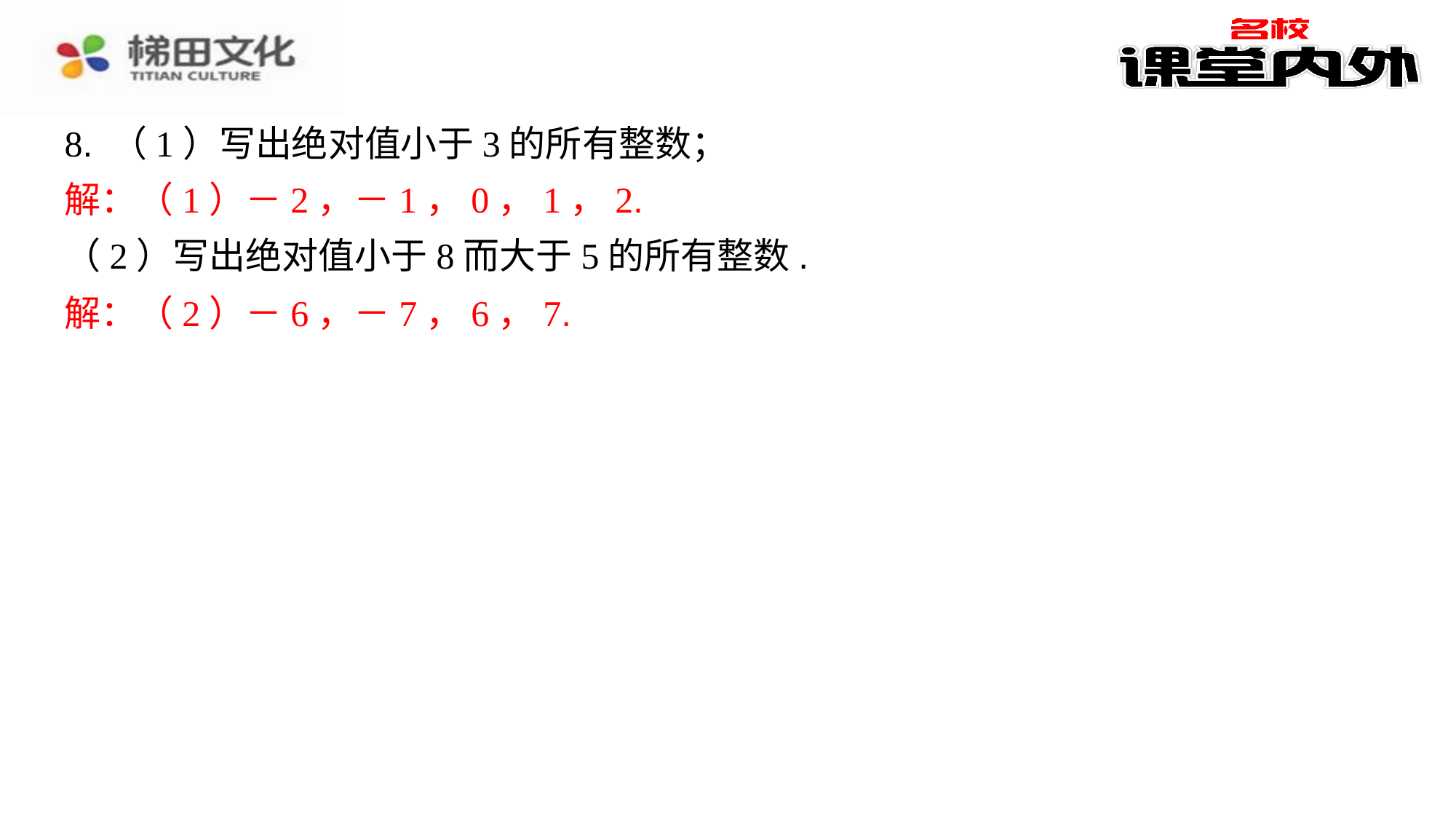

8. （1）写出绝对值小于3的所有整数；
解：（1）－2，－1，0，1，2.
（2）写出绝对值小于8而大于5的所有整数.
解：（2）－6，－7，6，7.
解：（1）－2，－1，0，1，2.
解：（2）－6，－7，6，7.